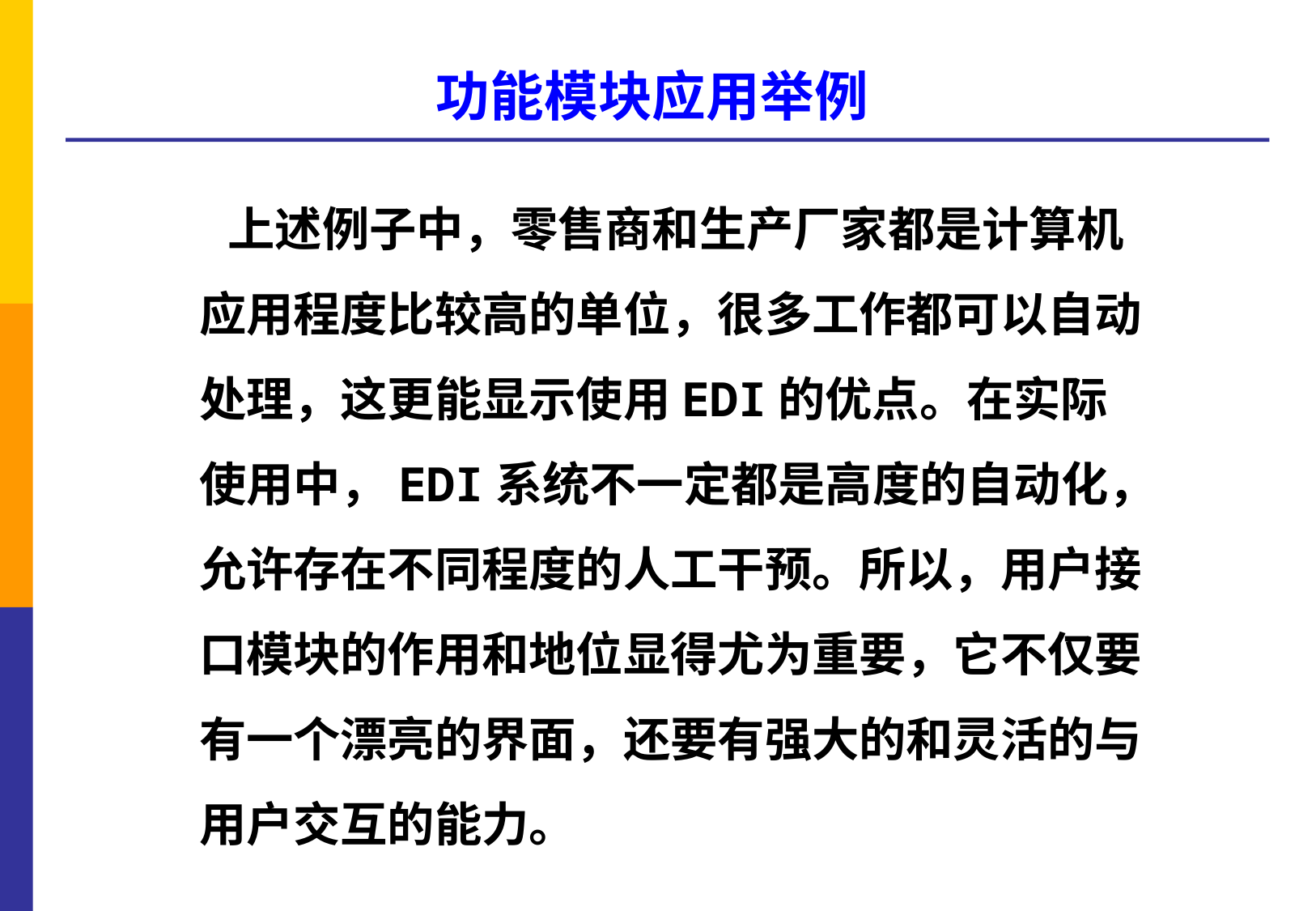

功能模块应用举例
      上述例子中，零售商和生产厂家都是计算机应用程度比较高的单位，很多工作都可以自动处理，这更能显示使用EDI的优点。在实际使用中，EDI系统不一定都是高度的自动化，允许存在不同程度的人工干预。所以，用户接口模块的作用和地位显得尤为重要，它不仅要有一个漂亮的界面，还要有强大的和灵活的与用户交互的能力。